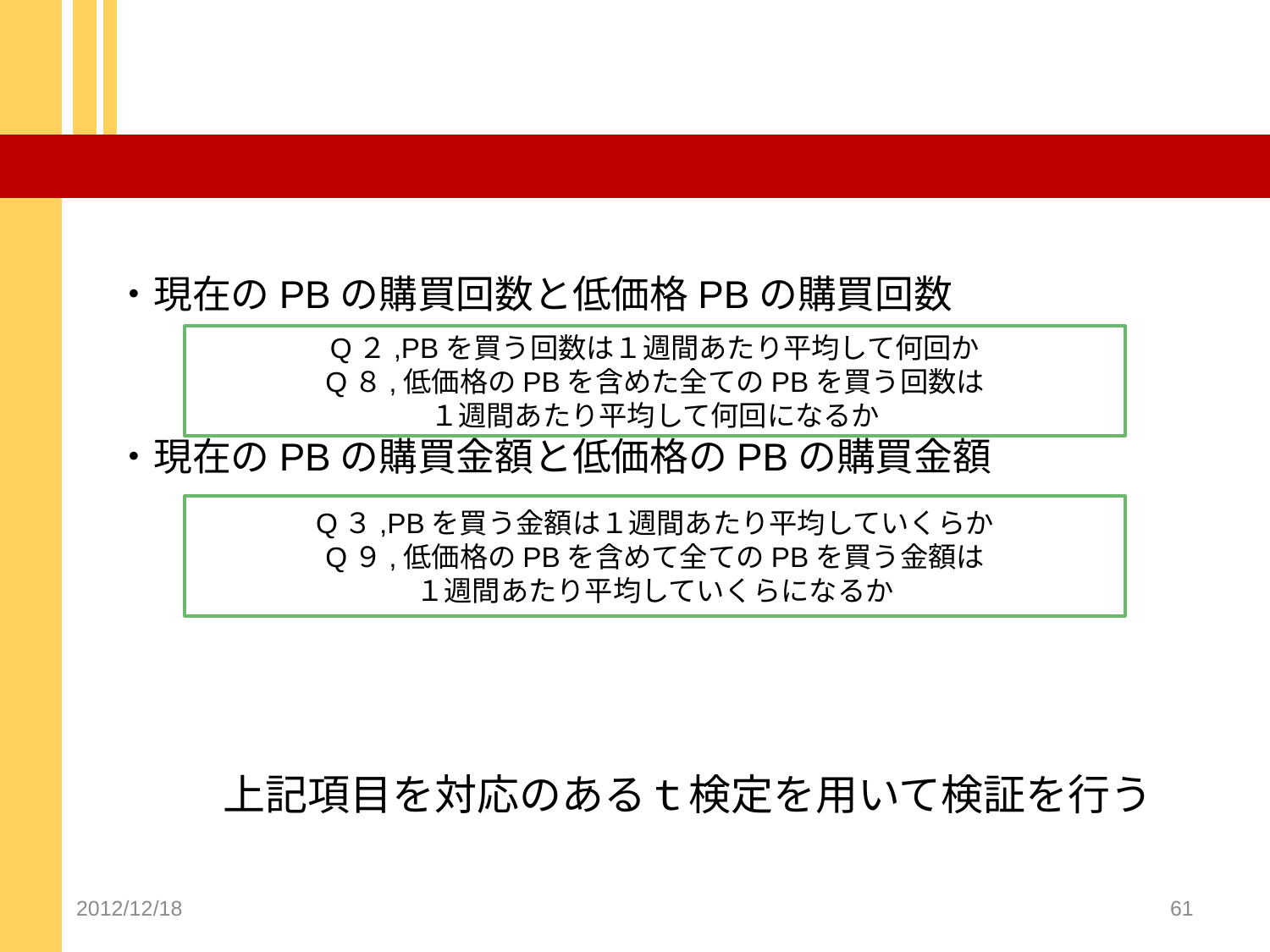

#

　・現在のPBの購買回数と低価格PBの購買回数

　・現在のPBの購買金額と低価格のPBの購買金額

Q２,PBを買う回数は１週間あたり平均して何回か
Q８,低価格のPBを含めた全てのPBを買う回数は
１週間あたり平均して何回になるか

Q３,PBを買う金額は１週間あたり平均していくらか
Q９,低価格のPBを含めて全てのPBを買う金額は
１週間あたり平均していくらになるか
上記項目を対応のあるｔ検定を用いて検証を行う
2012/12/18
61